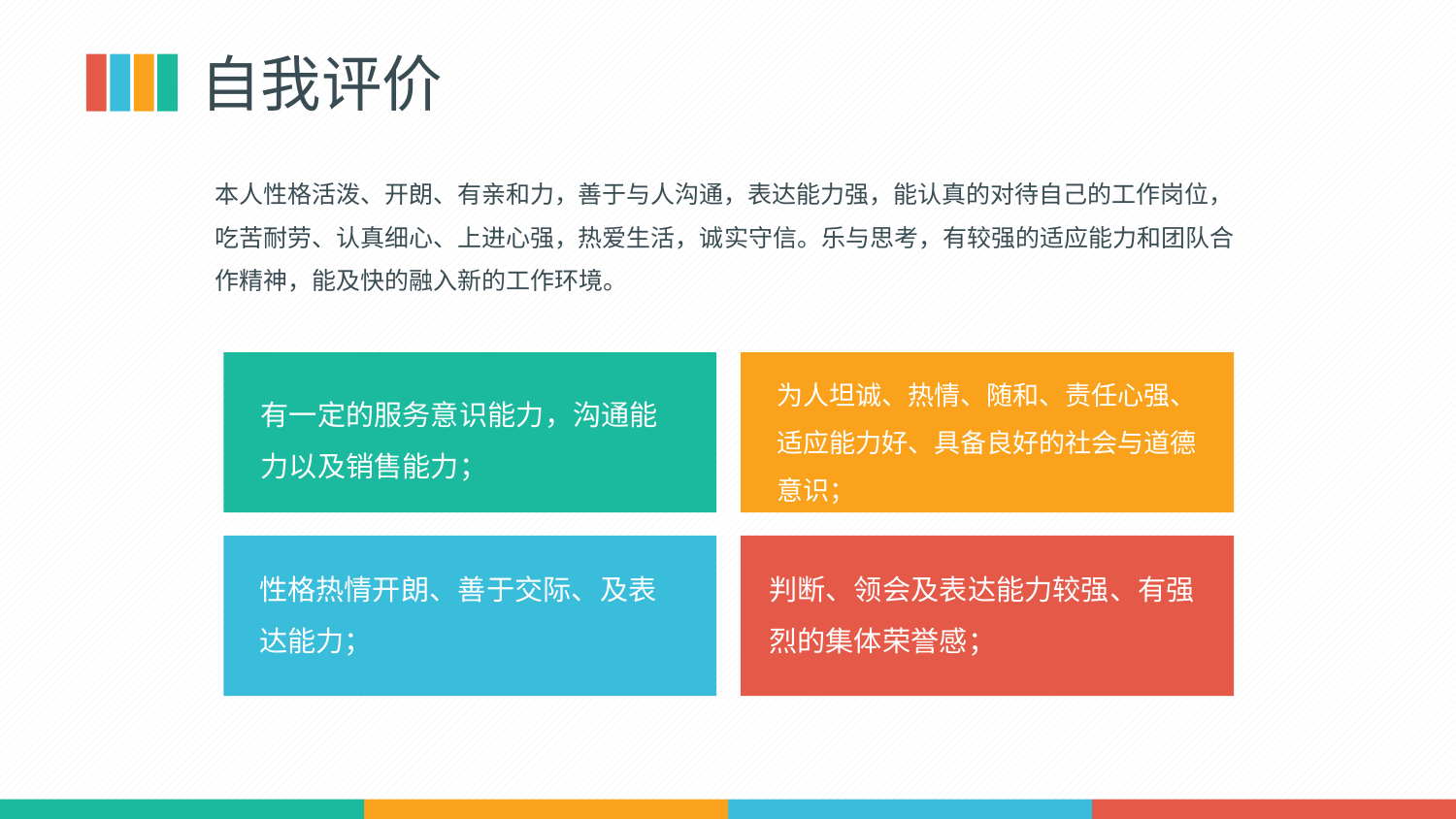

自我评价
本人性格活泼、开朗、有亲和力，善于与人沟通，表达能力强，能认真的对待自己的工作岗位，吃苦耐劳、认真细心、上进心强，热爱生活，诚实守信。乐与思考，有较强的适应能力和团队合作精神，能及快的融入新的工作环境。

有一定的服务意识能力，沟通能力以及销售能力；

为人坦诚、热情、随和、责任心强、适应能力好、具备良好的社会与道德意识；

性格热情开朗、善于交际、及表达能力；

判断、领会及表达能力较强、有强烈的集体荣誉感；